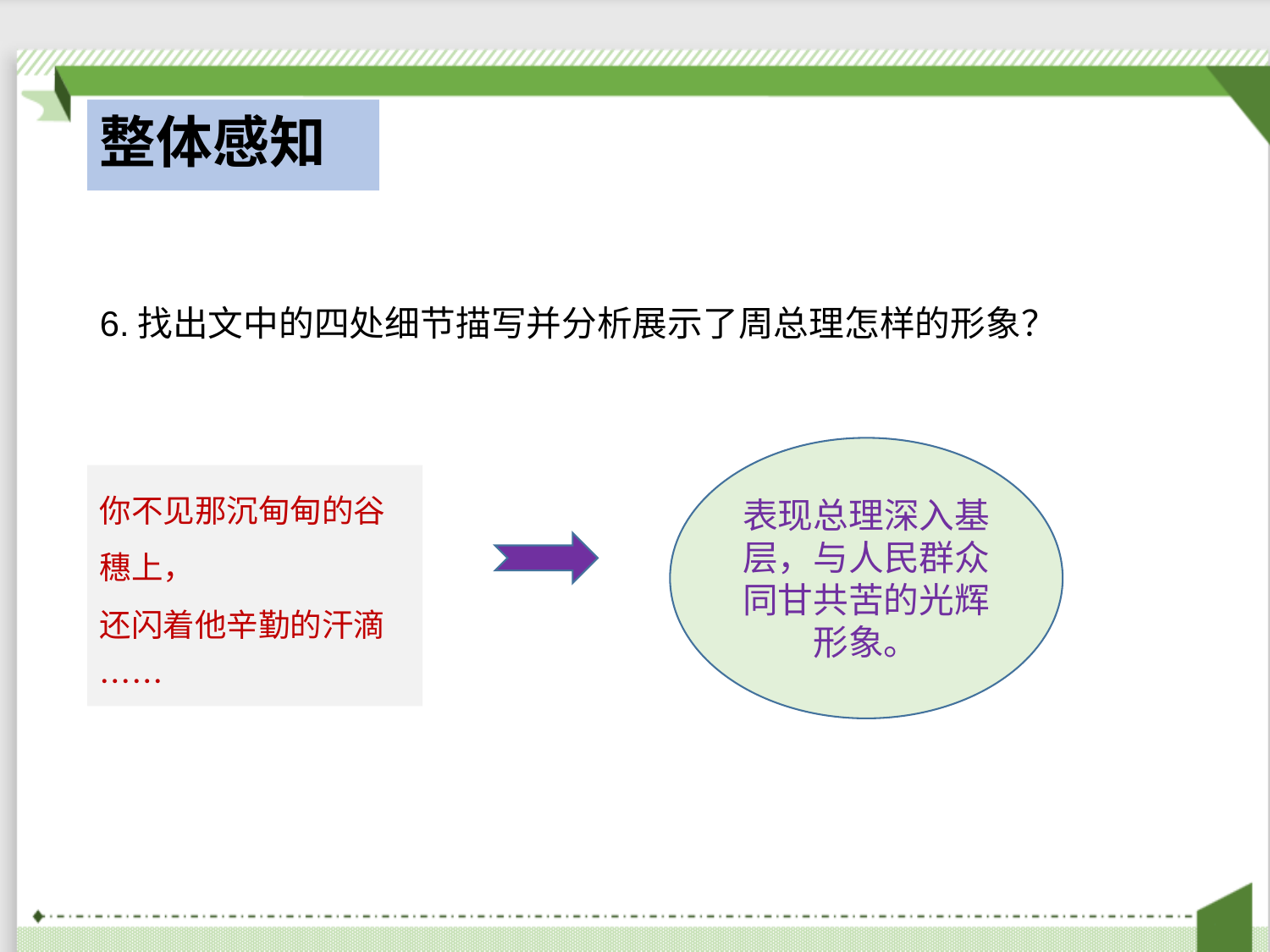

# 整体感知
6.找出文中的四处细节描写并分析展示了周总理怎样的形象？
表现总理深入基层，与人民群众同甘共苦的光辉形象。
你不见那沉甸甸的谷穗上，
还闪着他辛勤的汗滴……